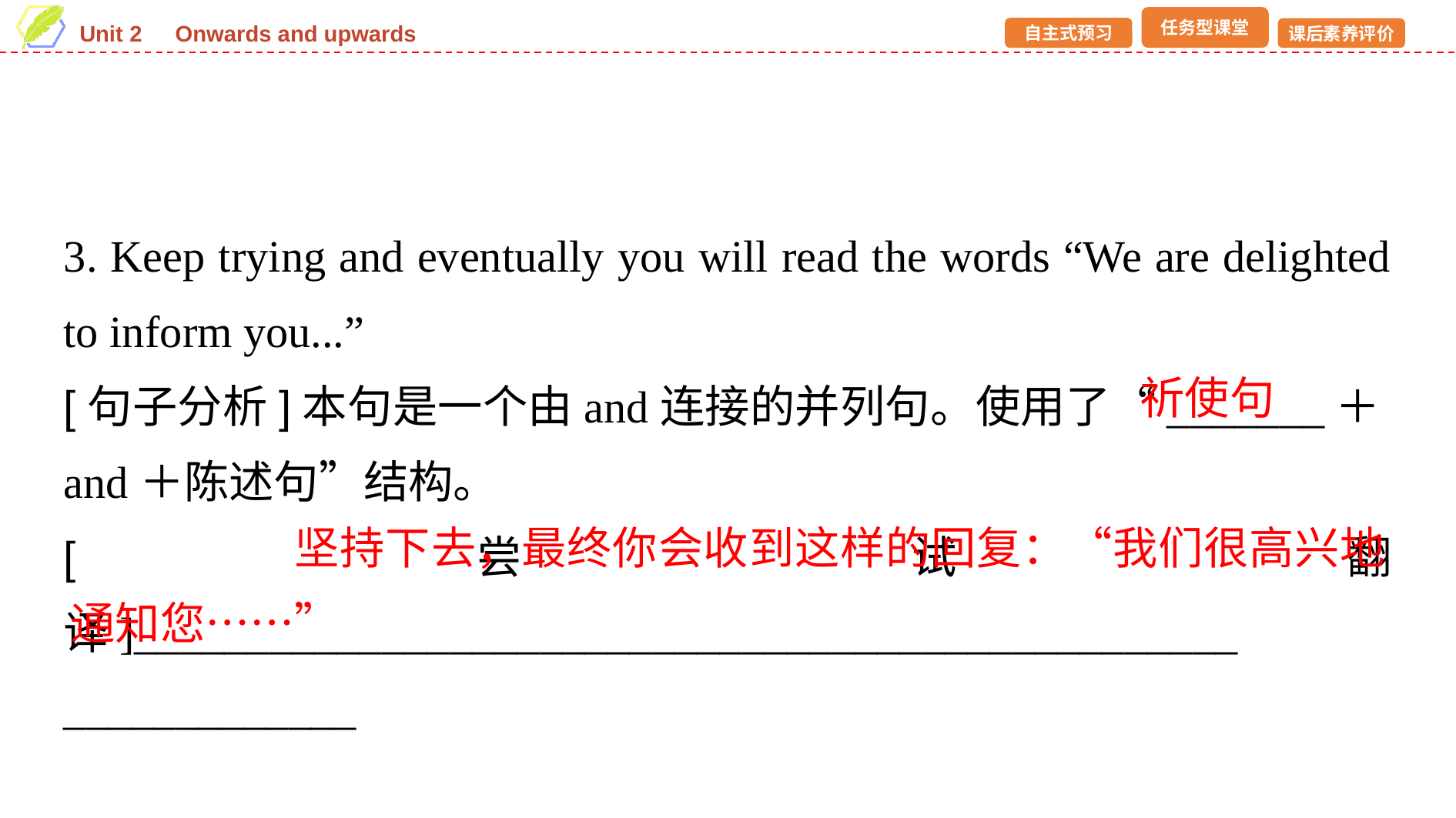

3. Keep trying and eventually you will read the words “We are delighted to inform you...”
[句子分析]本句是一个由and连接的并列句。使用了“_______＋and＋陈述句”结构。
[尝试翻译]_________________________________________________
_____________
祈使句
                    坚持下去，最终你会收到这样的回复：“我们很高兴地通知您……”